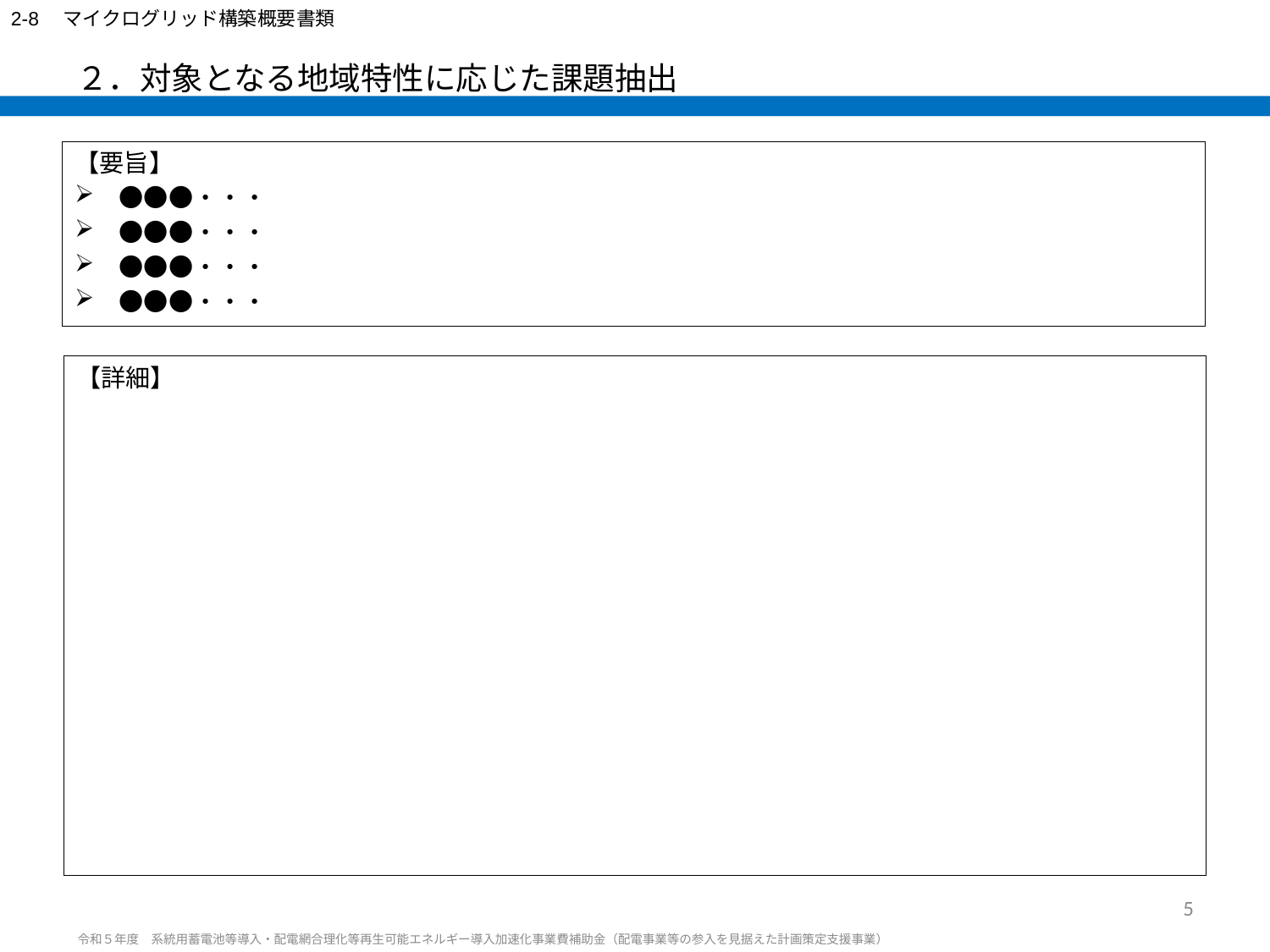

2-8　マイクログリッド構築概要書類
# ２．対象となる地域特性に応じた課題抽出

【要旨】
　●●●・・・
　●●●・・・
　●●●・・・
　●●●・・・
【詳細】
5